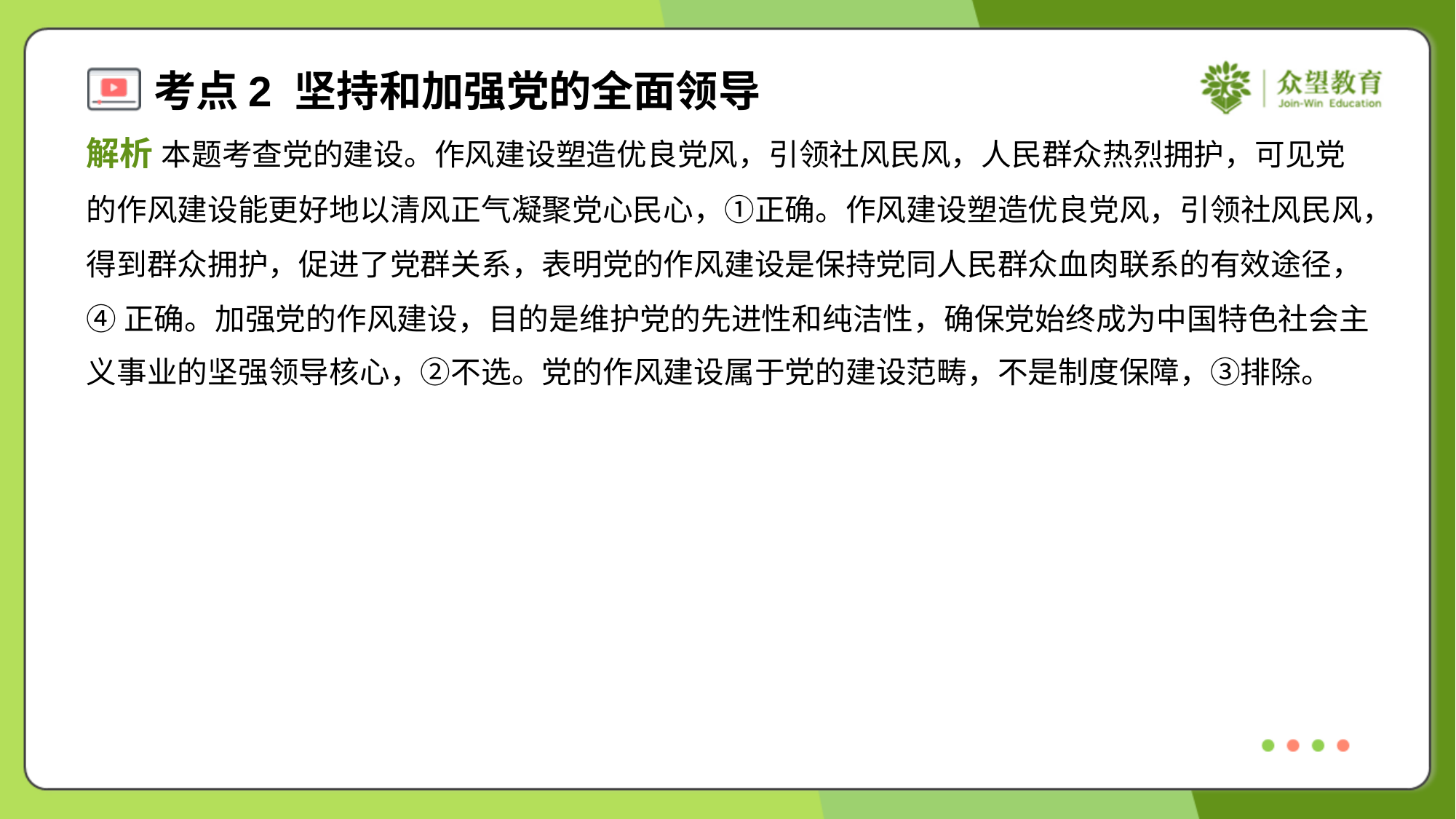

解析 本题考查党的建设。作风建设塑造优良党风，引领社风民风，人民群众热烈拥护，可见党
的作风建设能更好地以清风正气凝聚党心民心，①正确。作风建设塑造优良党风，引领社风民风，
得到群众拥护，促进了党群关系，表明党的作风建设是保持党同人民群众血肉联系的有效途径，
④正确。加强党的作风建设，目的是维护党的先进性和纯洁性，确保党始终成为中国特色社会主
义事业的坚强领导核心，②不选。党的作风建设属于党的建设范畴，不是制度保障，③排除。